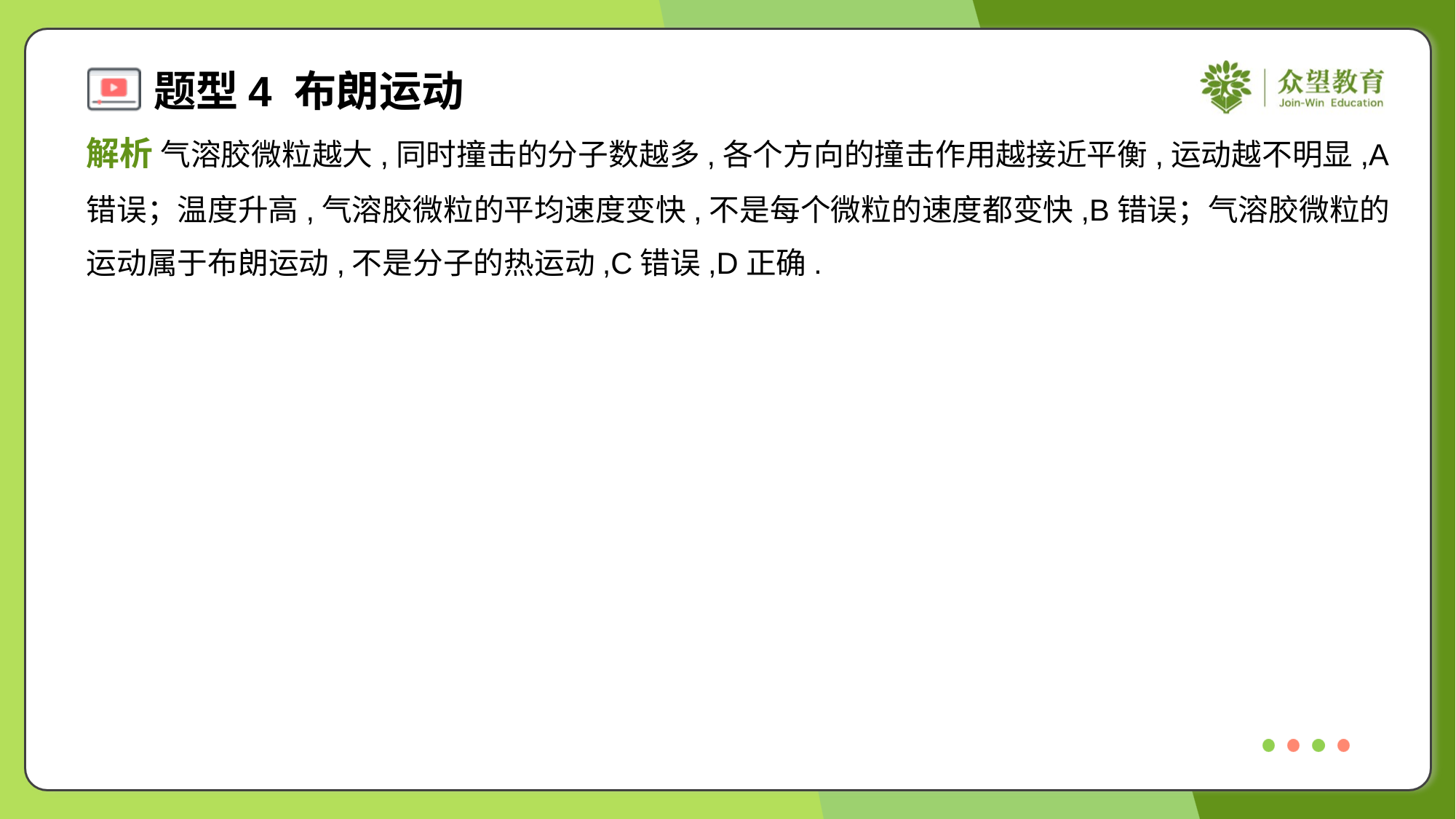

解析 气溶胶微粒越大,同时撞击的分子数越多,各个方向的撞击作用越接近平衡,运动越不明显,A
错误；温度升高,气溶胶微粒的平均速度变快,不是每个微粒的速度都变快,B错误；气溶胶微粒的
运动属于布朗运动,不是分子的热运动,C错误,D正确.